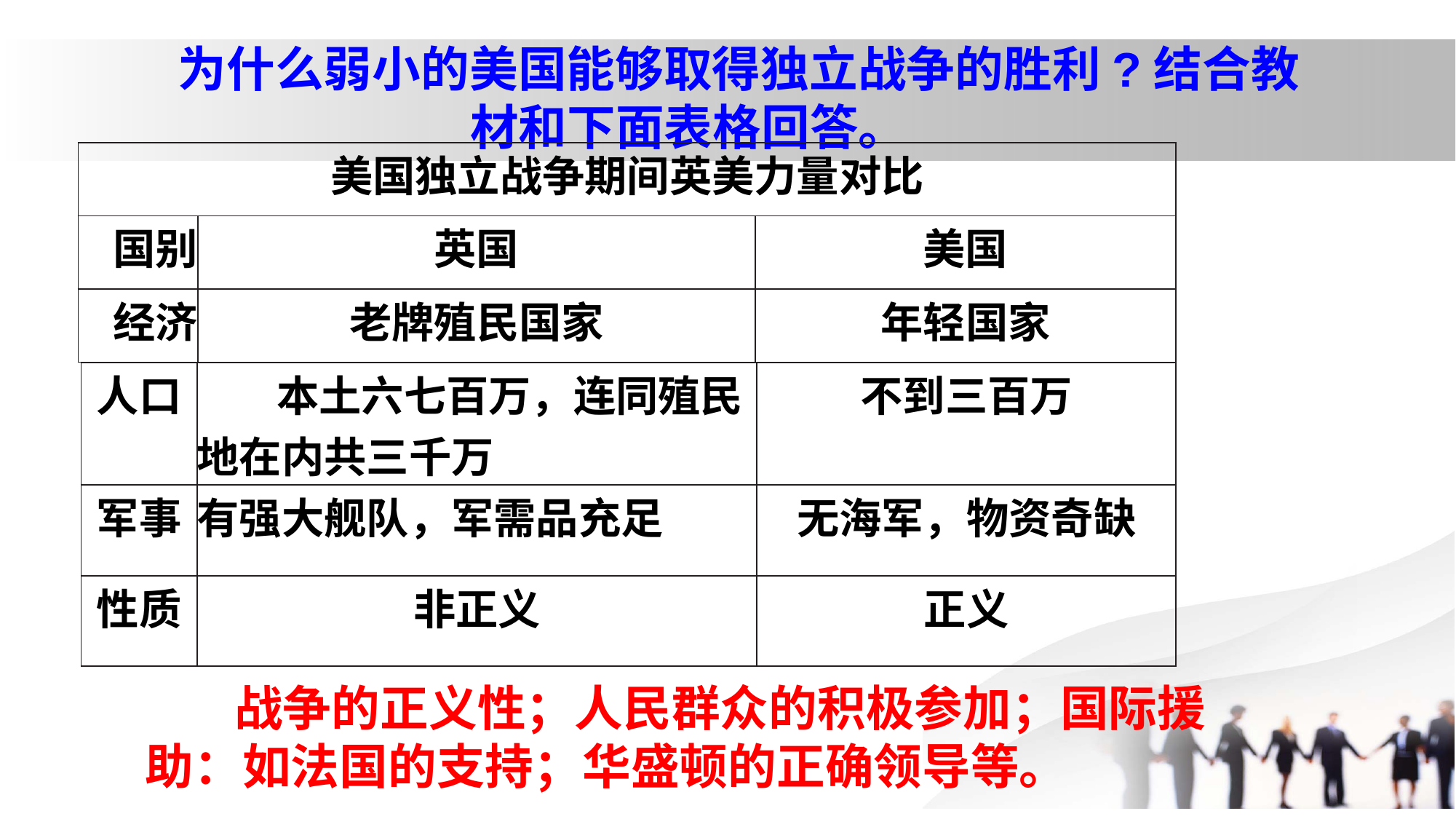

# 为什么弱小的美国能够取得独立战争的胜利?结合教材和下面表格回答。
| 美国独立战争期间英美力量对比 |  |  |
| --- | --- | --- |
| 国别 | 英国 | 美国 |
| 经济 | 老牌殖民国家 | 年轻国家 |
| 人口 | 本土六七百万，连同殖民地在内共三千万 | 不到三百万 |
| --- | --- | --- |
| 军事 | 有强大舰队，军需品充足 | 无海军，物资奇缺 |
| 性质 | 非正义 | 正义 |
       战争的正义性；人民群众的积极参加；国际援助：如法国的支持；华盛顿的正确领导等。